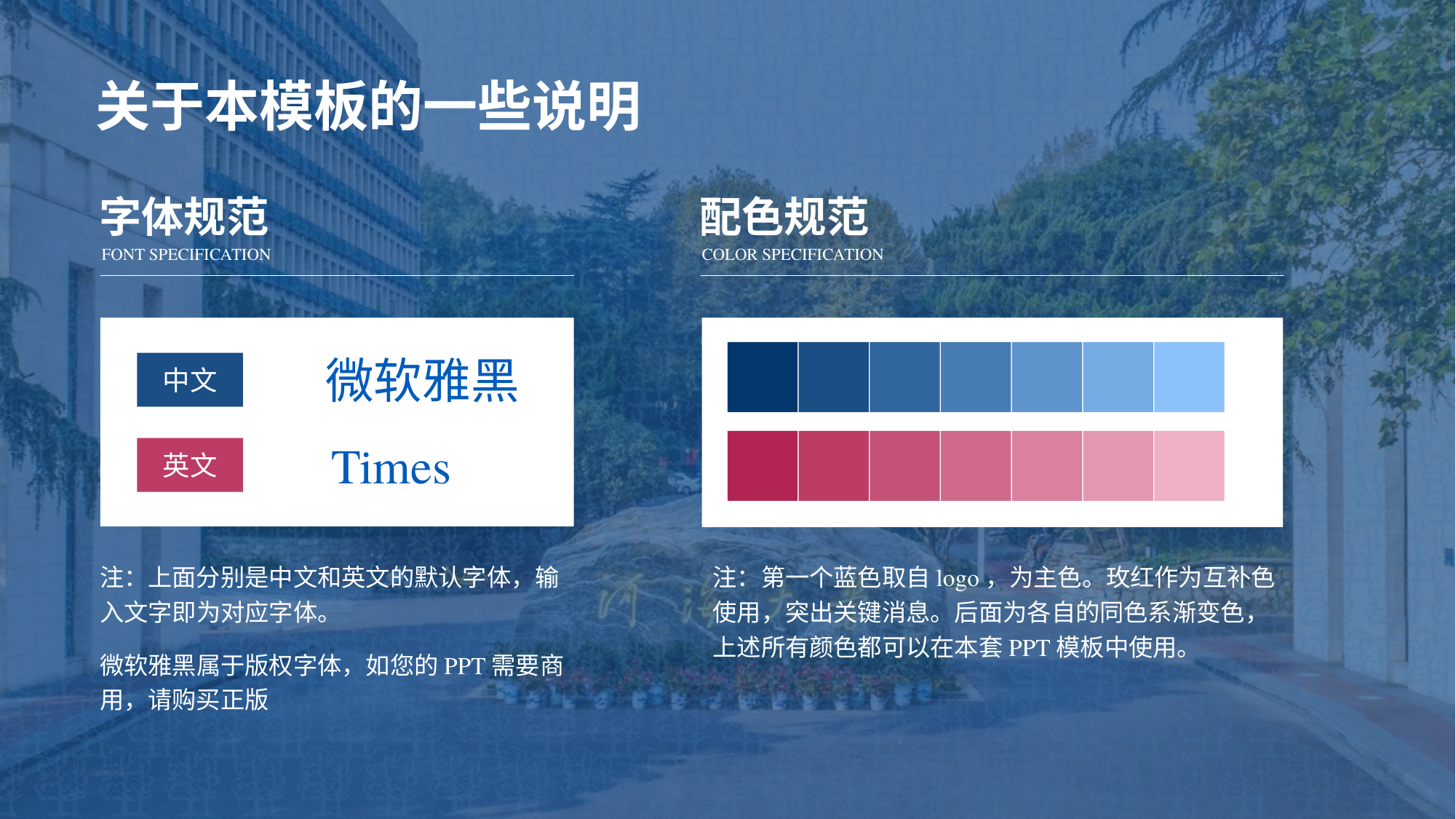

关于本模板的一些说明
字体规范
配色规范
FONT SPECIFICATION
COLOR SPECIFICATION

微软雅黑
中文
Times
英文
注：上面分别是中文和英文的默认字体，输入文字即为对应字体。
微软雅黑属于版权字体，如您的PPT需要商用，请购买正版
注：第一个蓝色取自logo，为主色。玫红作为互补色使用，突出关键消息。后面为各自的同色系渐变色，上述所有颜色都可以在本套PPT模板中使用。